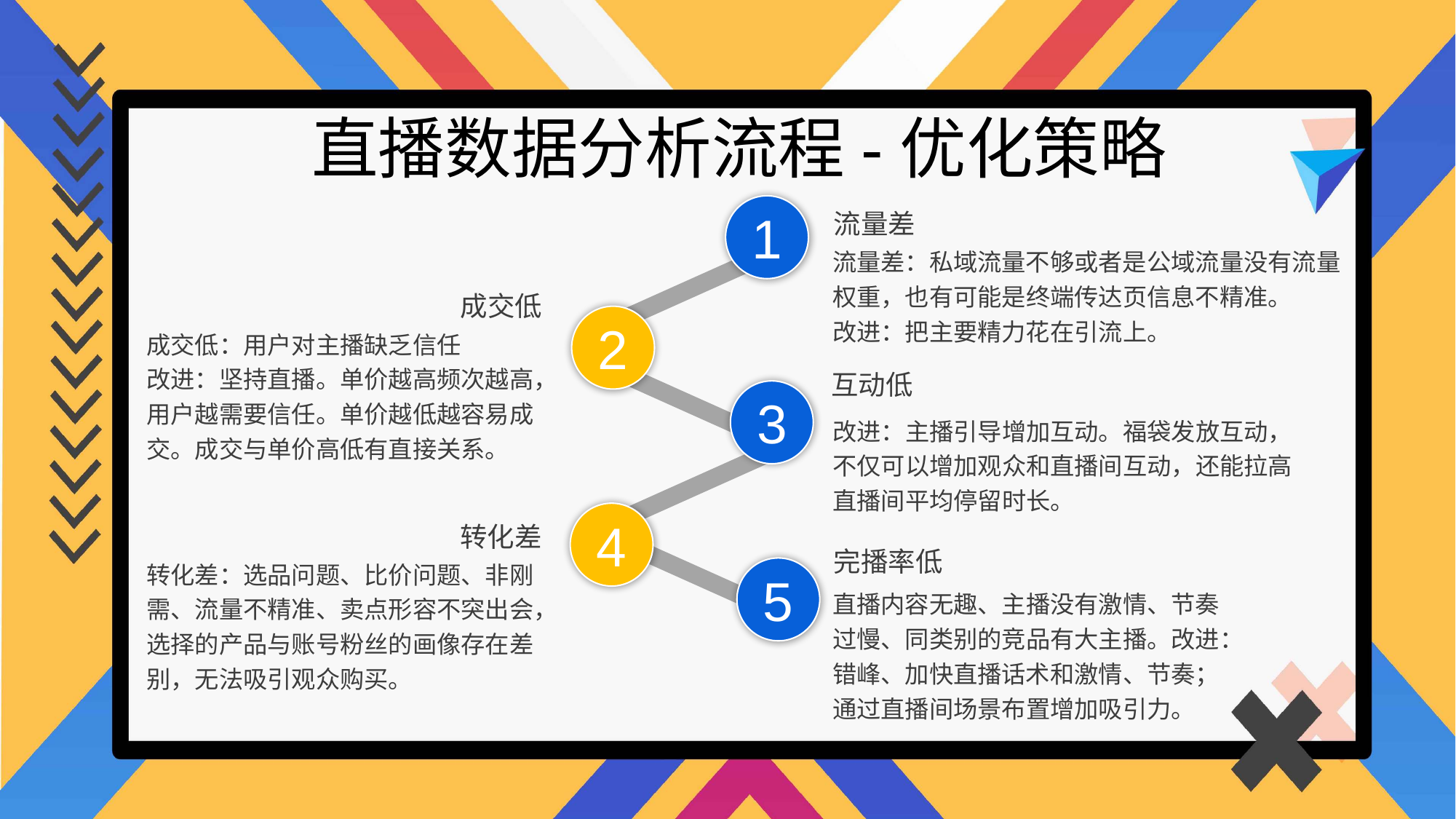

直播数据分析流程-优化策略
1
流量差
流量差：私域流量不够或者是公域流量没有流量权重，也有可能是终端传达页信息不精准。
改进：把主要精力花在引流上。

成交低
2
成交低：用户对主播缺乏信任
改进：坚持直播。单价越高频次越高，用户越需要信任。单价越低越容易成交。成交与单价高低有直接关系。
互动低
3

改进：主播引导增加互动。福袋发放互动，不仅可以增加观众和直播间互动，还能拉高直播间平均停留时长。

4
转化差
完播率低
转化差：选品问题、比价问题、非刚需、流量不精准、卖点形容不突出会，选择的产品与账号粉丝的画像存在差别，无法吸引观众购买。
5

直播内容无趣、主播没有激情、节奏过慢、同类别的竞品有大主播。改进：错峰、加快直播话术和激情、节奏；通过直播间场景布置增加吸引力。